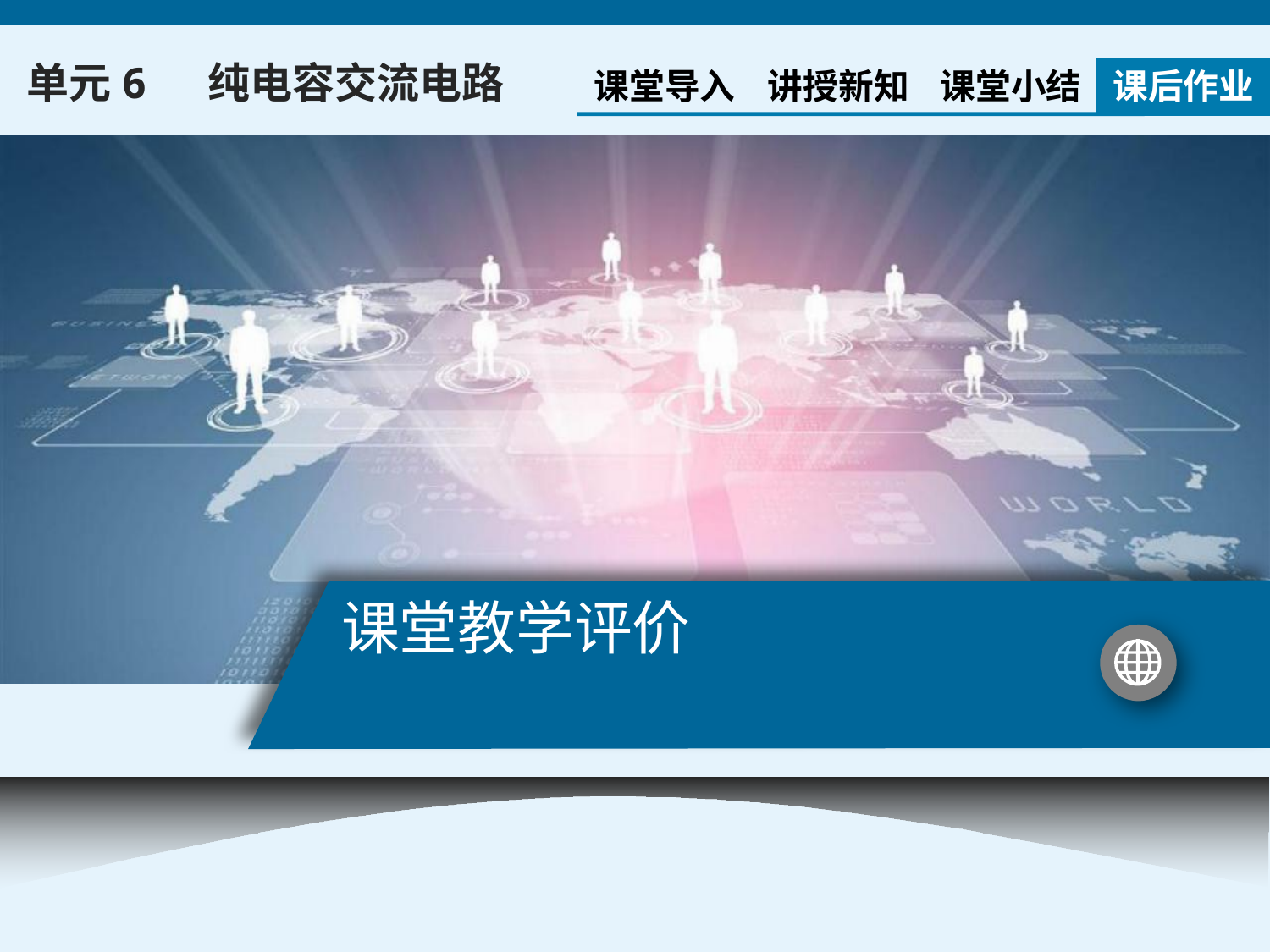

单元6  纯电容交流电路
课堂导入
讲授新知
课堂小结
课后作业
# 课堂教学评价